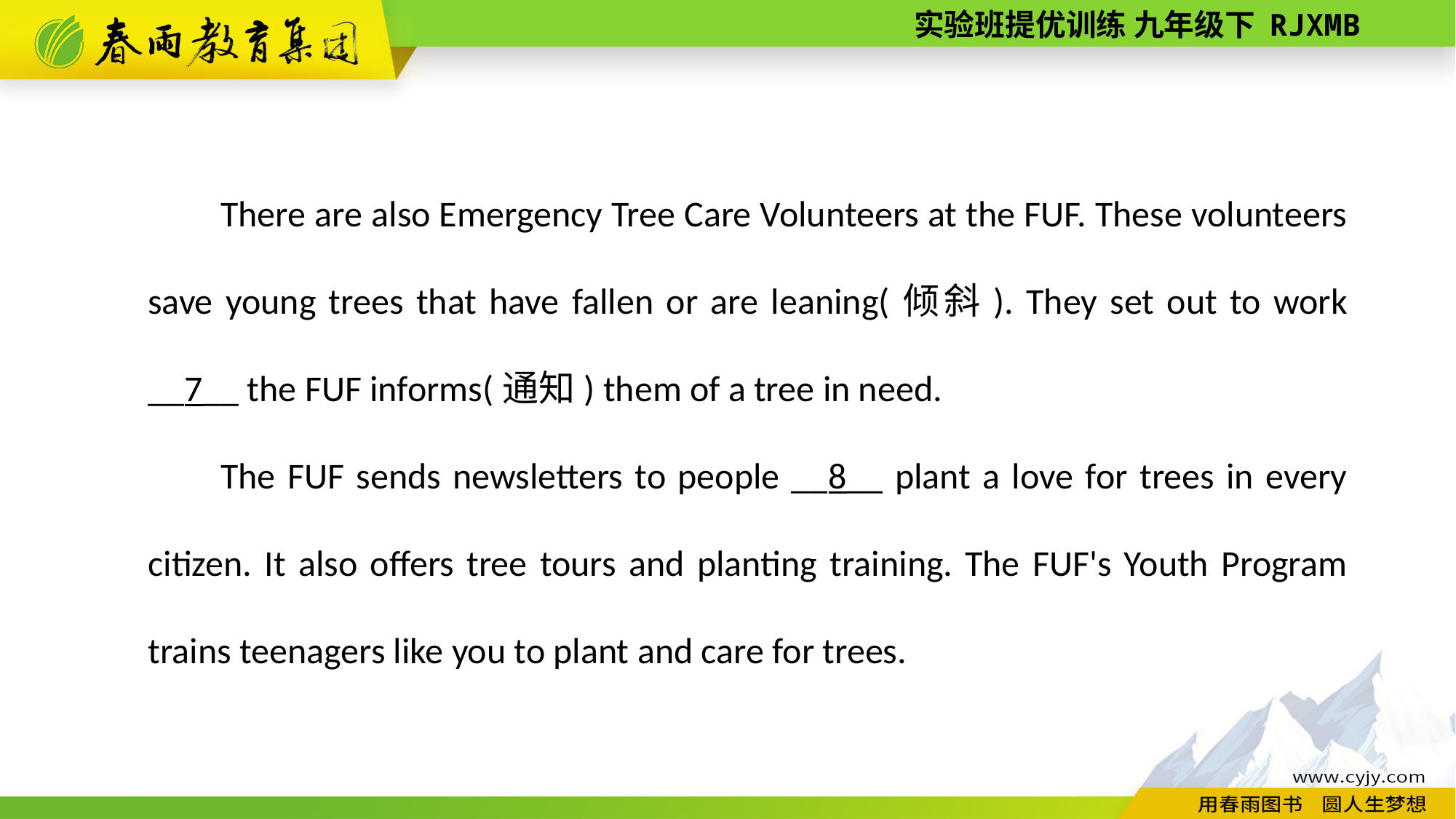

There are also Emergency Tree Care Volunteers at the FUF. These volunteers save young trees that have fallen or are leaning(倾斜). They set out to work __7__ the FUF informs(通知) them of a tree in need.
The FUF sends newsletters to people __8__ plant a love for trees in every citizen. It also offers tree tours and planting training. The FUF's Youth Program trains teenagers like you to plant and care for trees.